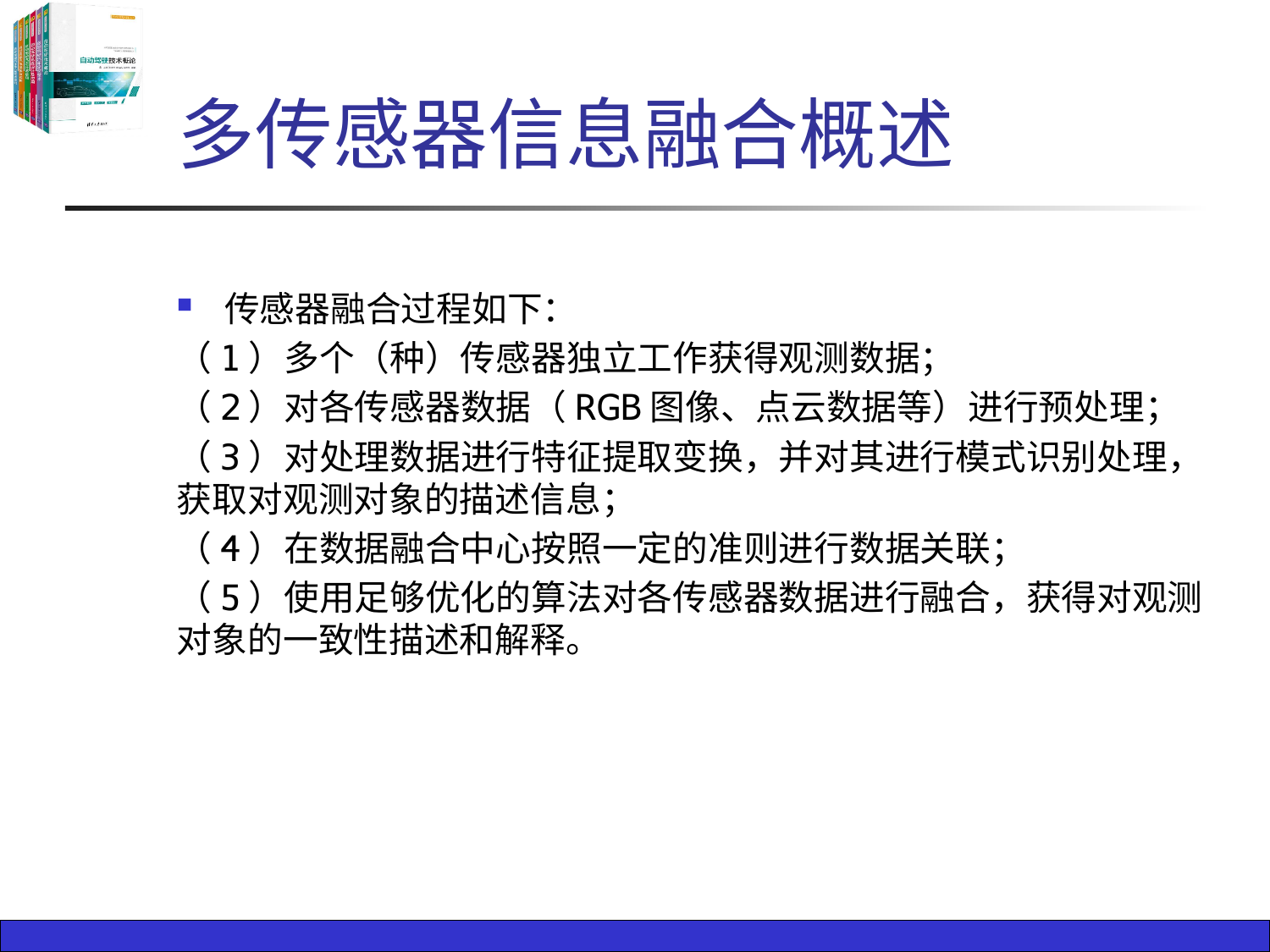

# 多传感器信息融合概述
传感器融合过程如下：
（1）多个（种）传感器独立工作获得观测数据；
（2）对各传感器数据（RGB图像、点云数据等）进行预处理；
（3）对处理数据进行特征提取变换，并对其进行模式识别处理，获取对观测对象的描述信息；
（4）在数据融合中心按照一定的准则进行数据关联；
（5）使用足够优化的算法对各传感器数据进行融合，获得对观测对象的一致性描述和解释。